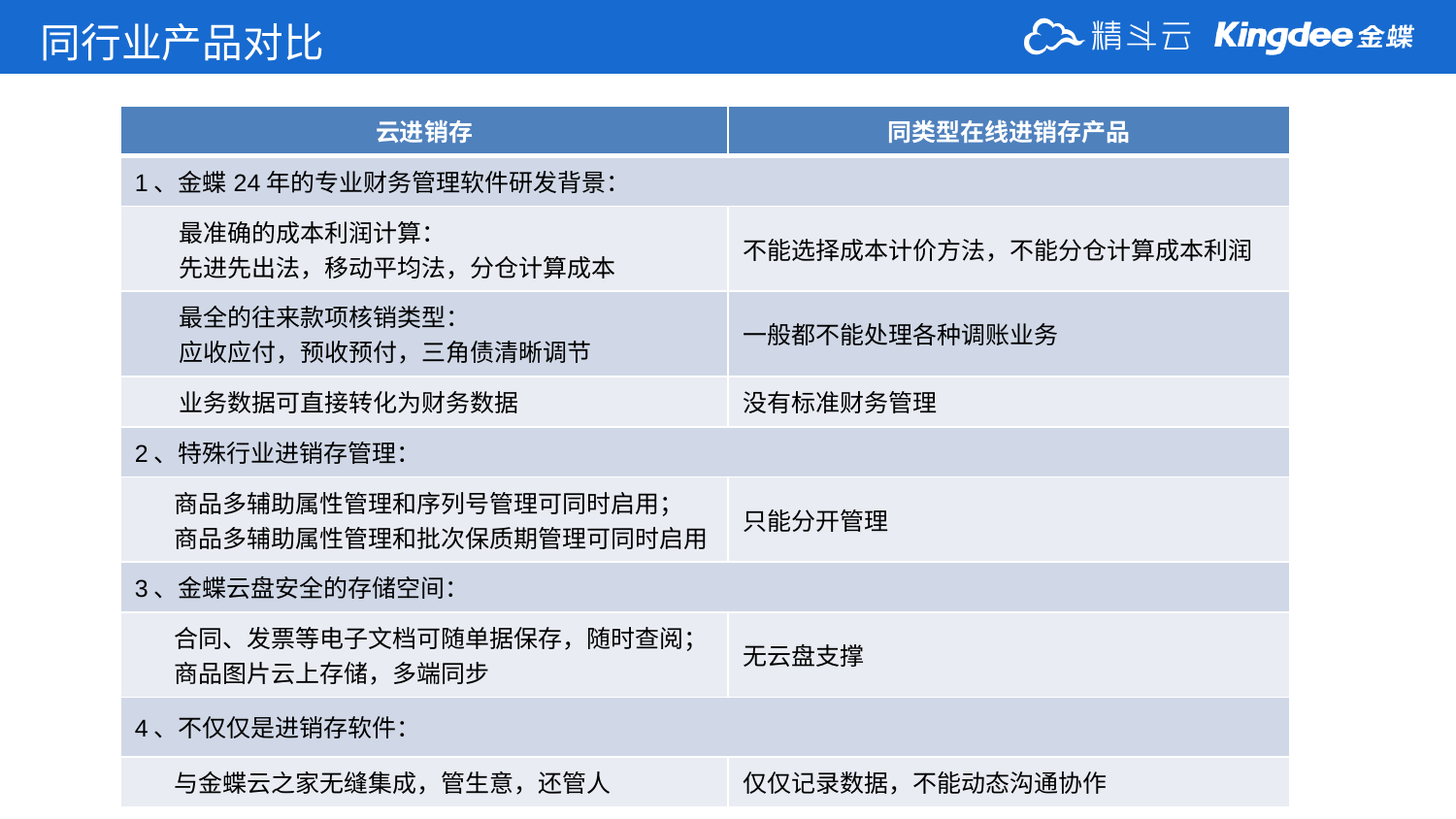

同行业产品对比
| 云进销存 | 同类型在线进销存产品 |
| --- | --- |
| 1、金蝶24年的专业财务管理软件研发背景： |  |
| 最准确的成本利润计算： 先进先出法，移动平均法，分仓计算成本 | 不能选择成本计价方法，不能分仓计算成本利润 |
| 最全的往来款项核销类型： 应收应付，预收预付，三角债清晰调节 | 一般都不能处理各种调账业务 |
| 业务数据可直接转化为财务数据 | 没有标准财务管理 |
| 2、特殊行业进销存管理： |  |
| 商品多辅助属性管理和序列号管理可同时启用； 商品多辅助属性管理和批次保质期管理可同时启用 | 只能分开管理 |
| 3、金蝶云盘安全的存储空间： |  |
| 合同、发票等电子文档可随单据保存，随时查阅； 商品图片云上存储，多端同步 | 无云盘支撑 |
| 4、不仅仅是进销存软件： |  |
| 与金蝶云之家无缝集成，管生意，还管人 | 仅仅记录数据，不能动态沟通协作 |